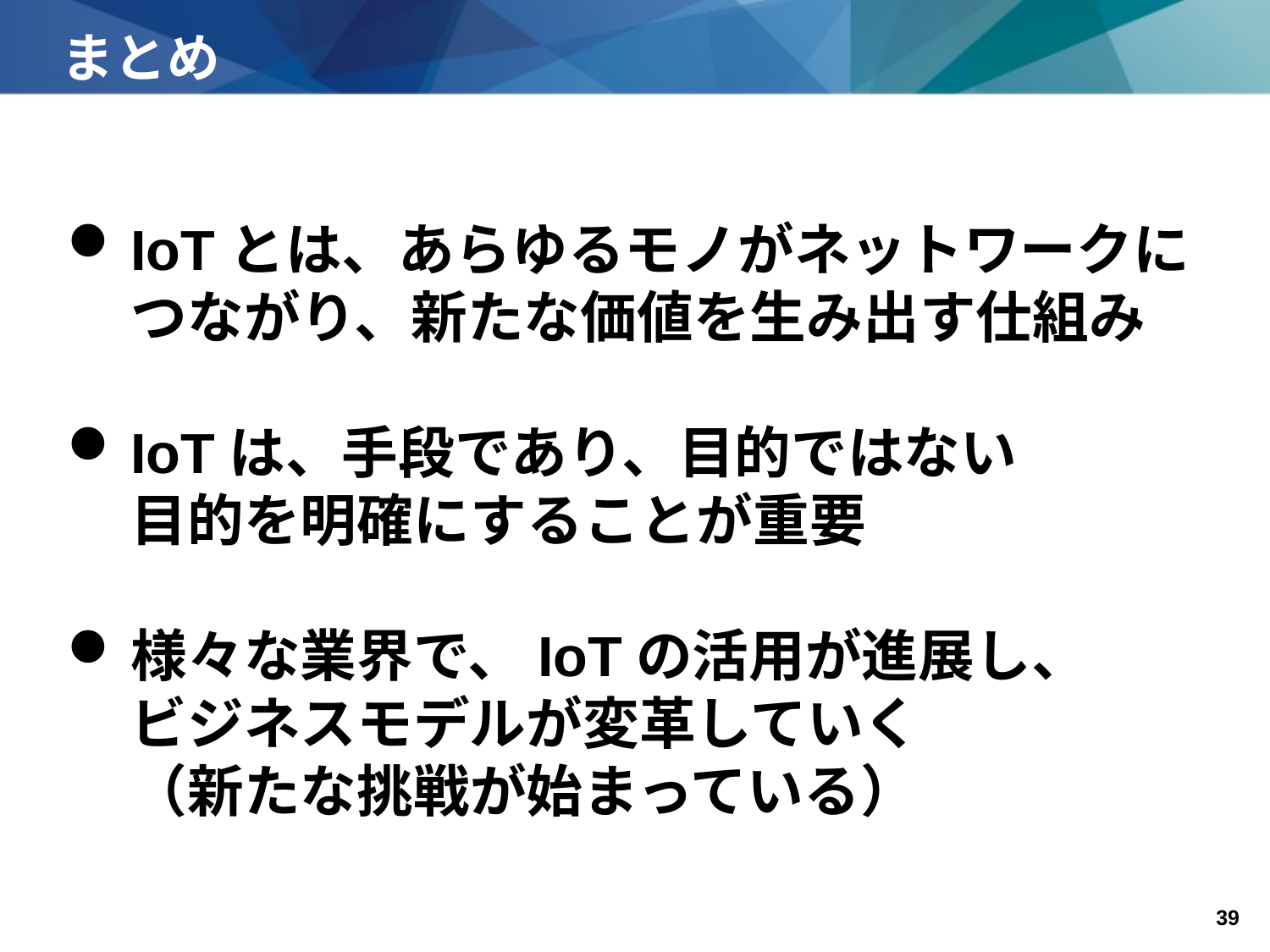

# まとめ
IoTとは、あらゆるモノがネットワークにつながり、新たな価値を生み出す仕組み

IoTは、手段であり、目的ではない
目的を明確にすることが重要

様々な業界で、IoTの活用が進展し、
ビジネスモデルが変革していく
（新たな挑戦が始まっている）
Copyright©2019　 西日本電信電話株式会社
- 39 -